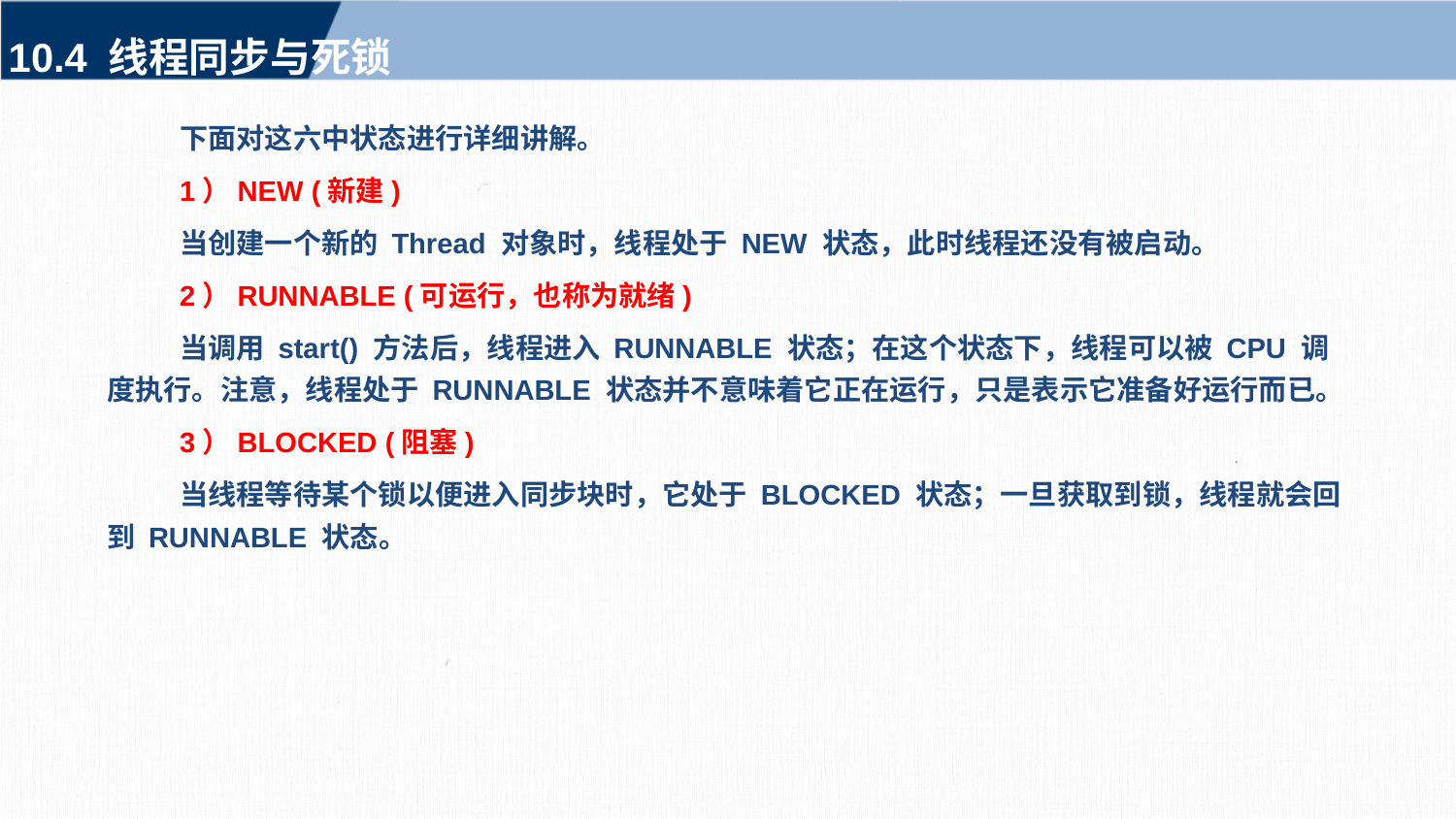

10.4 线程同步与死锁

下面对这六中状态进行详细讲解。
1）NEW (新建)
当创建一个新的 Thread 对象时，线程处于 NEW 状态，此时线程还没有被启动。
2）RUNNABLE (可运行，也称为就绪)
当调用 start() 方法后，线程进入 RUNNABLE 状态；在这个状态下，线程可以被 CPU 调度执行。注意，线程处于 RUNNABLE 状态并不意味着它正在运行，只是表示它准备好运行而已。
3）BLOCKED (阻塞)
当线程等待某个锁以便进入同步块时，它处于 BLOCKED 状态；一旦获取到锁，线程就会回到 RUNNABLE 状态。